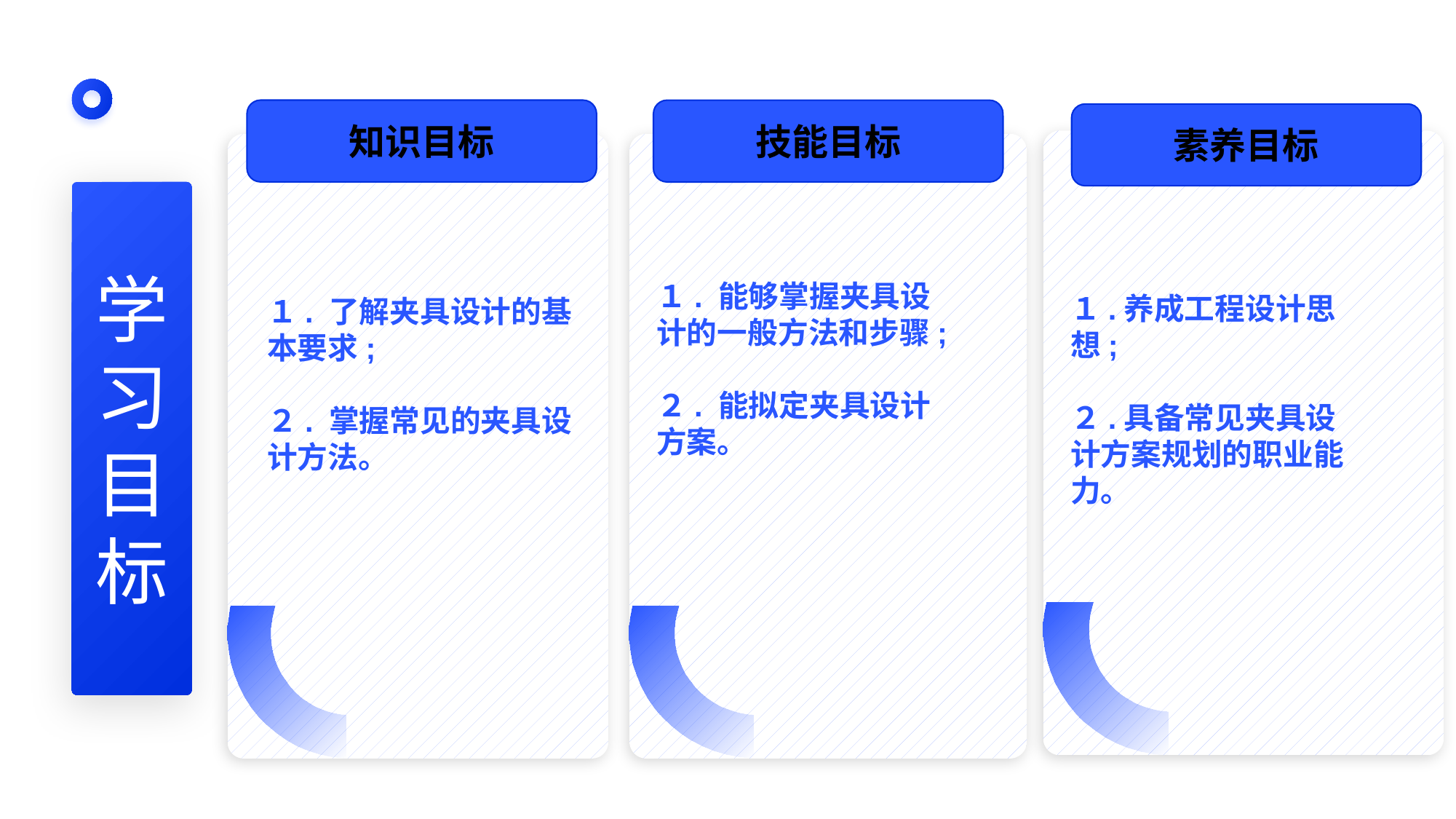

知识目标
技能目标
素养目标

１.养成工程设计思想;

２.具备常见夹具设计方案规划的职业能力。

１. 能够掌握夹具设计的一般方法和步骤;

２. 能拟定夹具设计方案。

学
习
目
标
１. 了解夹具设计的基本要求;

２. 掌握常见的夹具设计方法。